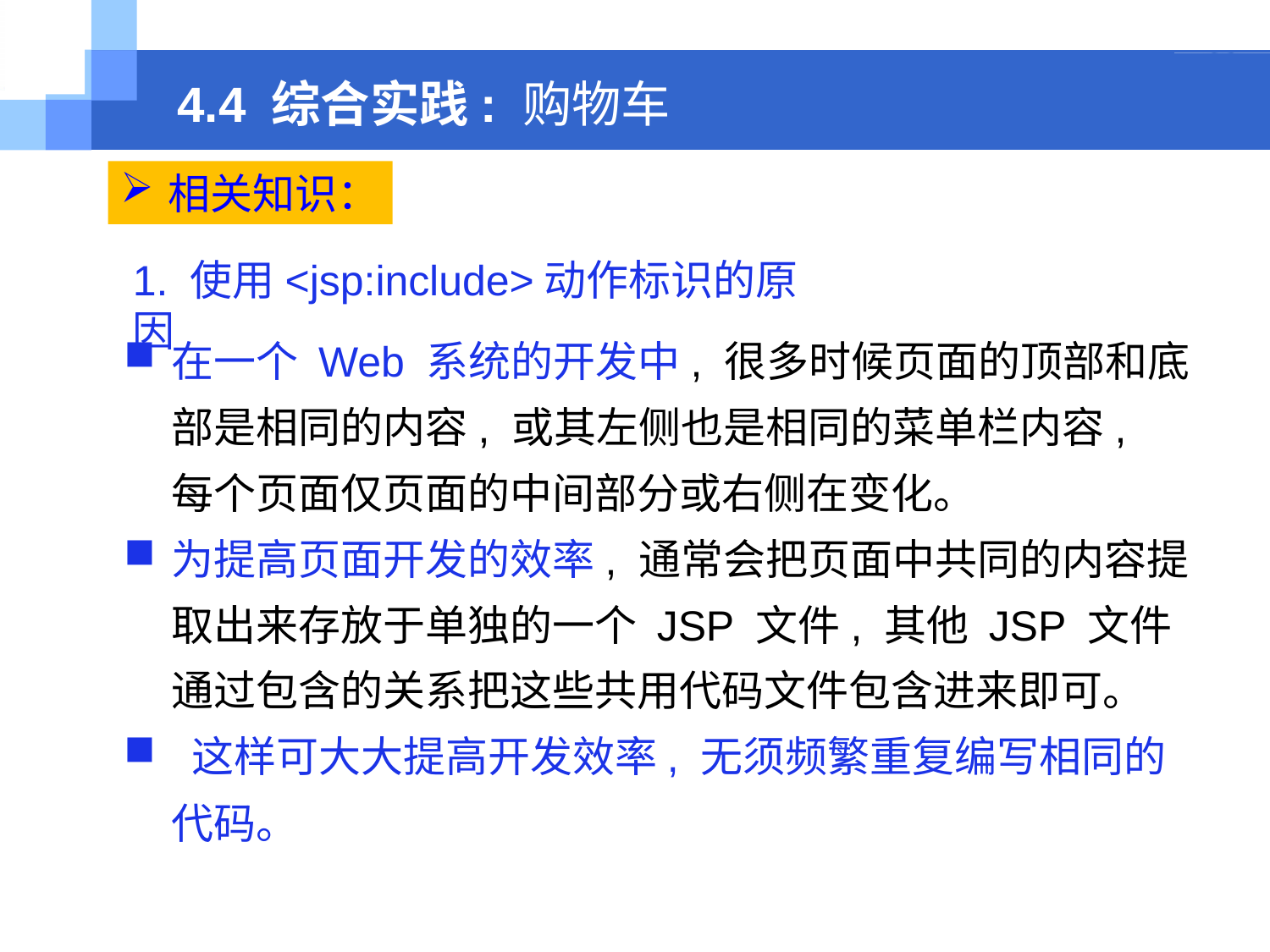

4.4 综合实践: 购物车
相关知识：

1. 使用<jsp:include>动作标识的原因
在一个 Web 系统的开发中, 很多时候页面的顶部和底部是相同的内容, 或其左侧也是相同的菜单栏内容, 每个页面仅页面的中间部分或右侧在变化。
为提高页面开发的效率, 通常会把页面中共同的内容提取出来存放于单独的一个 JSP 文件, 其他 JSP 文件通过包含的关系把这些共用代码文件包含进来即可。
 这样可大大提高开发效率, 无须频繁重复编写相同的代码。